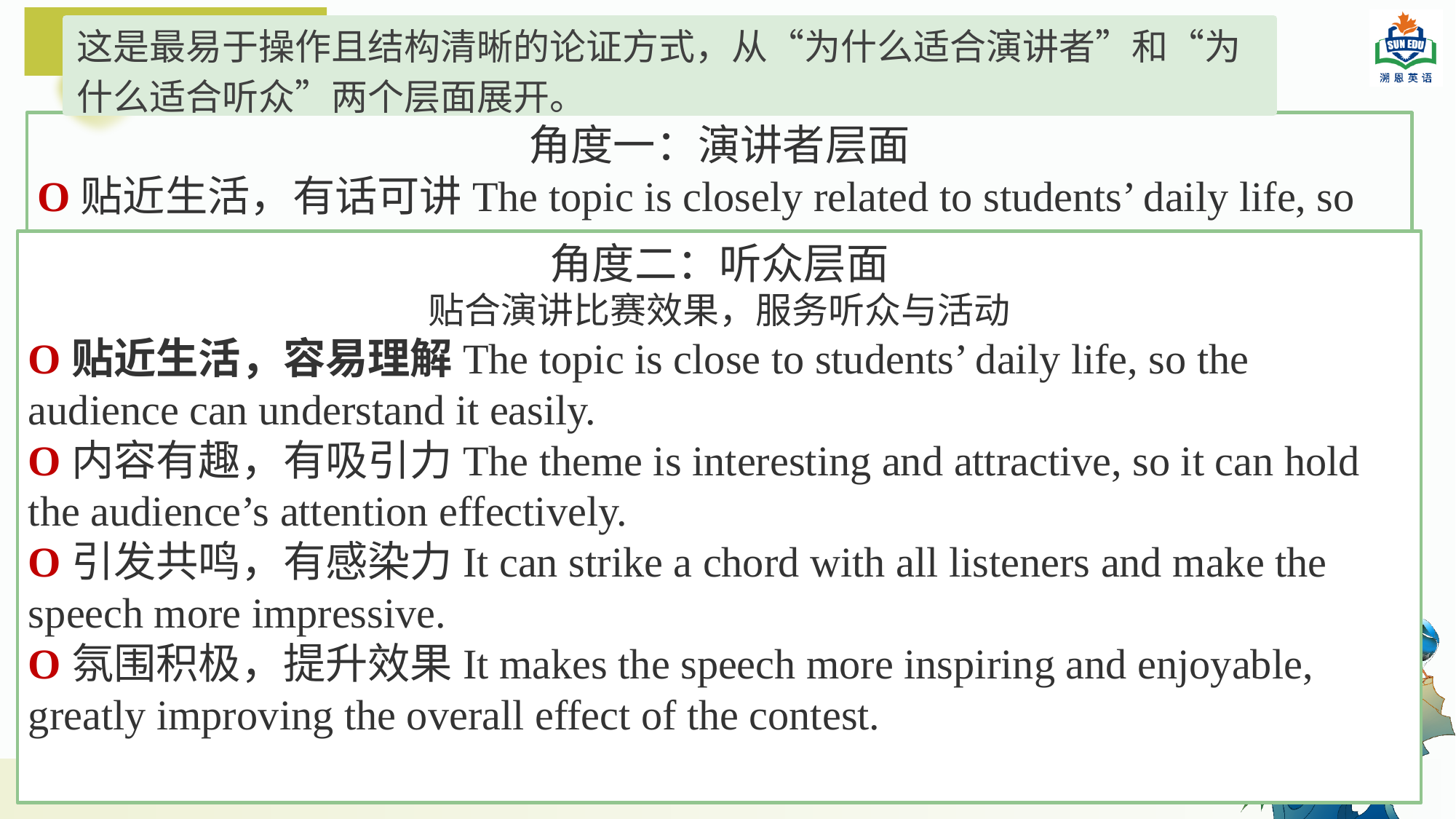

Logic
这是最易于操作且结构清晰的论证方式，从“为什么适合演讲者”和“为什么适合听众”两个层面展开。
演讲者与听众
角度一：演讲者层面
O贴近生活，有话可讲The topic is closely related to students’ daily life, so all speakers have rich and real materials to talk about.
O易于英语表达，不卡壳The language required for this topic is simple and familiar, so speakers can express themselves smoothly and fluently in English.
O方便准备，节省时间Speakers can collect ideas and organize speeches quickly without difficulty in thinking or wording.
O容易展示水平，发挥稳定This topic allows speakers to show their pronunciation, logic and speaking skills fully and confidently.
角度二：听众层面
贴合演讲比赛效果，服务听众与活动
O贴近生活，容易理解The topic is close to students’ daily life, so the audience can understand it easily.
O内容有趣，有吸引力The theme is interesting and attractive, so it can hold the audience’s attention effectively.
O引发共鸣，有感染力It can strike a chord with all listeners and make the speech more impressive.
O氛围积极，提升效果It makes the speech more inspiring and enjoyable, greatly improving the overall effect of the contest.